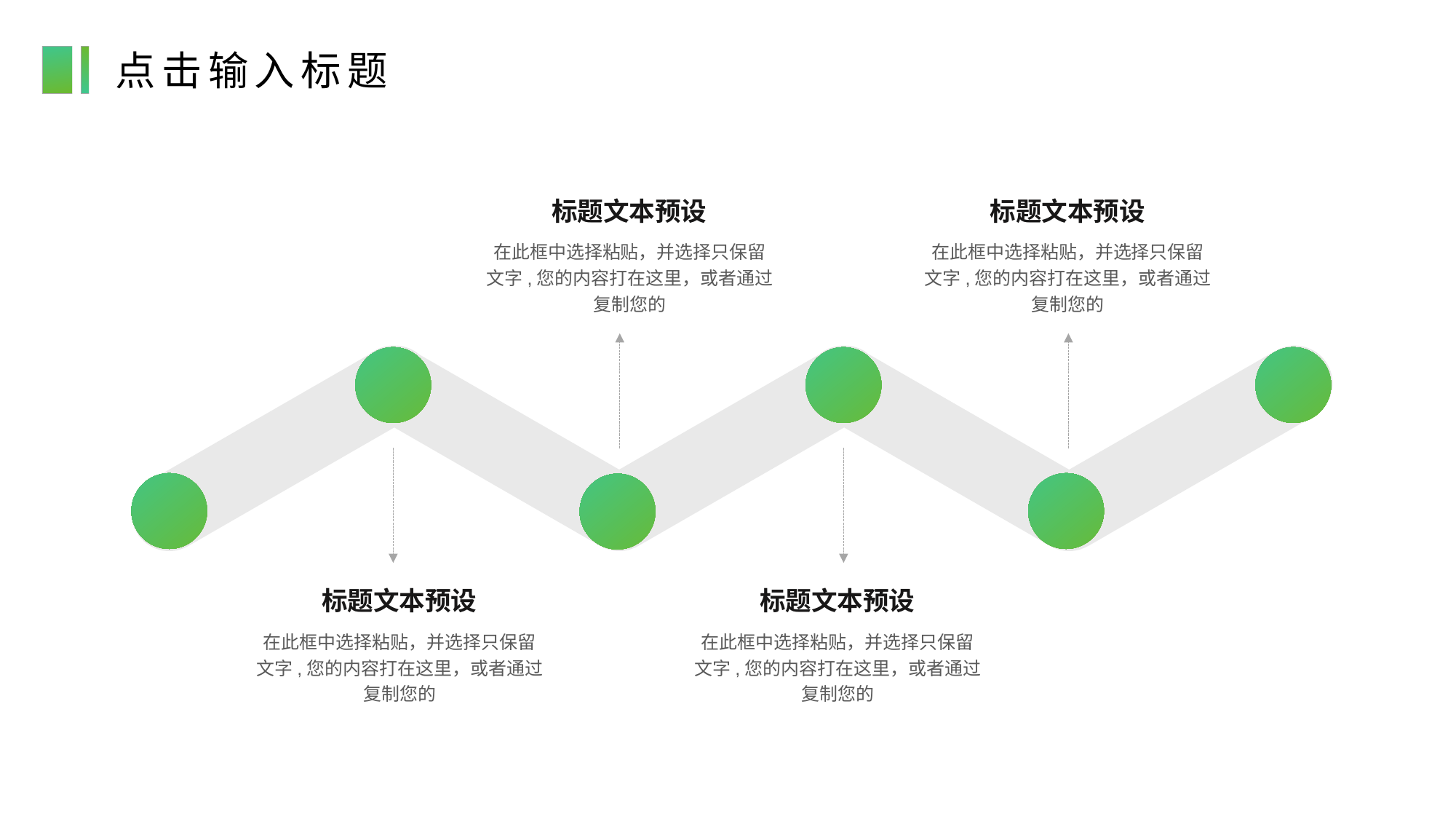

点击输入标题

请替换文字内容
Please replace text, click add relevant headline, modify the text content, also can copy your content to this directly.

标题文本预设
标题文本预设
在此框中选择粘贴，并选择只保留文字,您的内容打在这里，或者通过复制您的
在此框中选择粘贴，并选择只保留文字,您的内容打在这里，或者通过复制您的

标题文本预设
标题文本预设
请替换文字内容
Please replace text, click add relevant headline, modify the text content, also can copy your content to this directly.
在此框中选择粘贴，并选择只保留文字,您的内容打在这里，或者通过复制您的
在此框中选择粘贴，并选择只保留文字,您的内容打在这里，或者通过复制您的